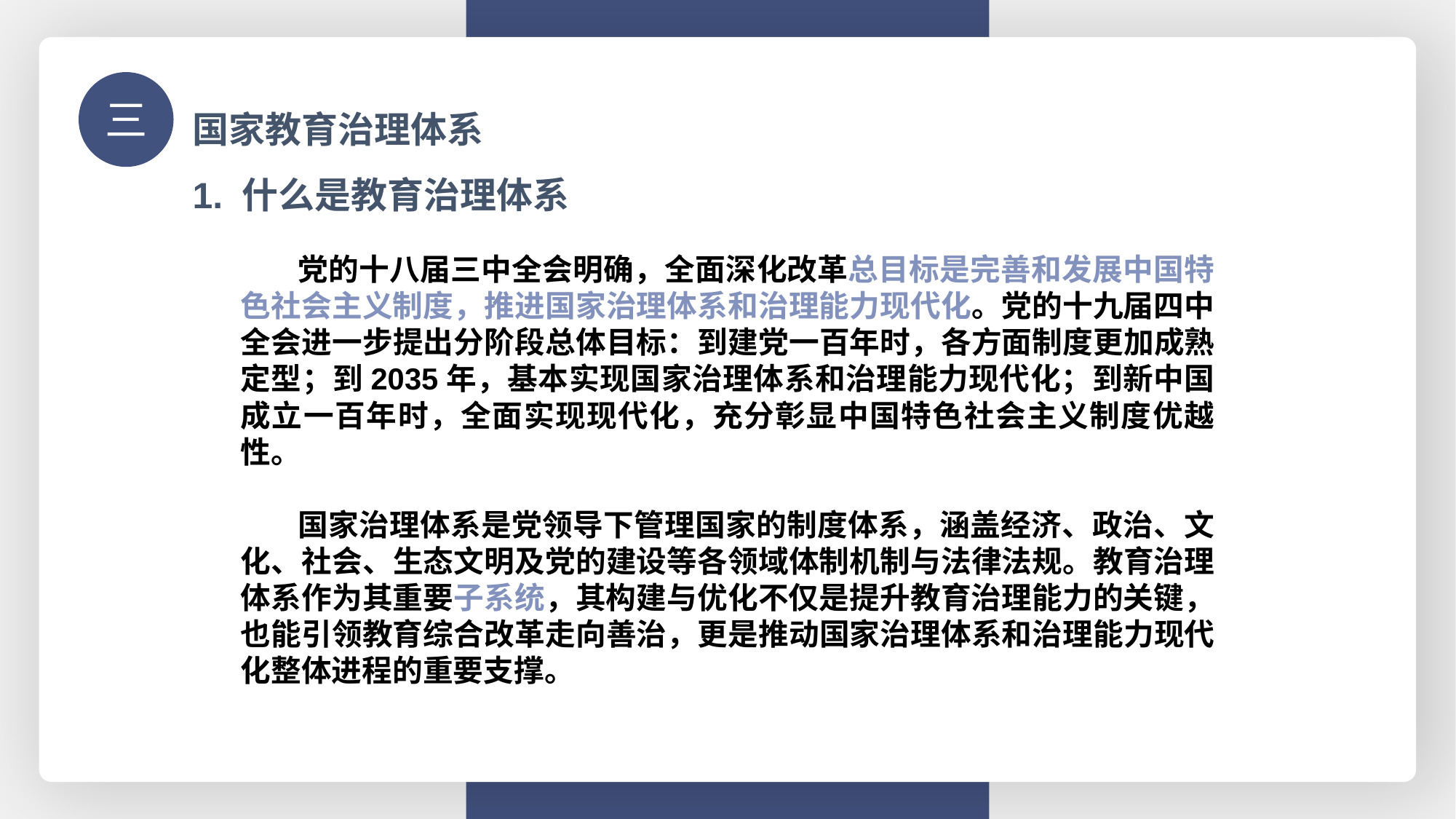

国家教育治理体系
三
1. 什么是教育治理体系
       党的十八届三中全会明确，全面深化改革总目标是完善和发展中国特色社会主义制度，推进国家治理体系和治理能力现代化。党的十九届四中全会进一步提出分阶段总体目标：到建党一百年时，各方面制度更加成熟定型；到2035年，基本实现国家治理体系和治理能力现代化；到新中国成立一百年时，全面实现现代化，充分彰显中国特色社会主义制度优越性。

       国家治理体系是党领导下管理国家的制度体系，涵盖经济、政治、文化、社会、生态文明及党的建设等各领域体制机制与法律法规。教育治理体系作为其重要子系统，其构建与优化不仅是提升教育治理能力的关键，也能引领教育综合改革走向善治，更是推动国家治理体系和治理能力现代化整体进程的重要支撑。